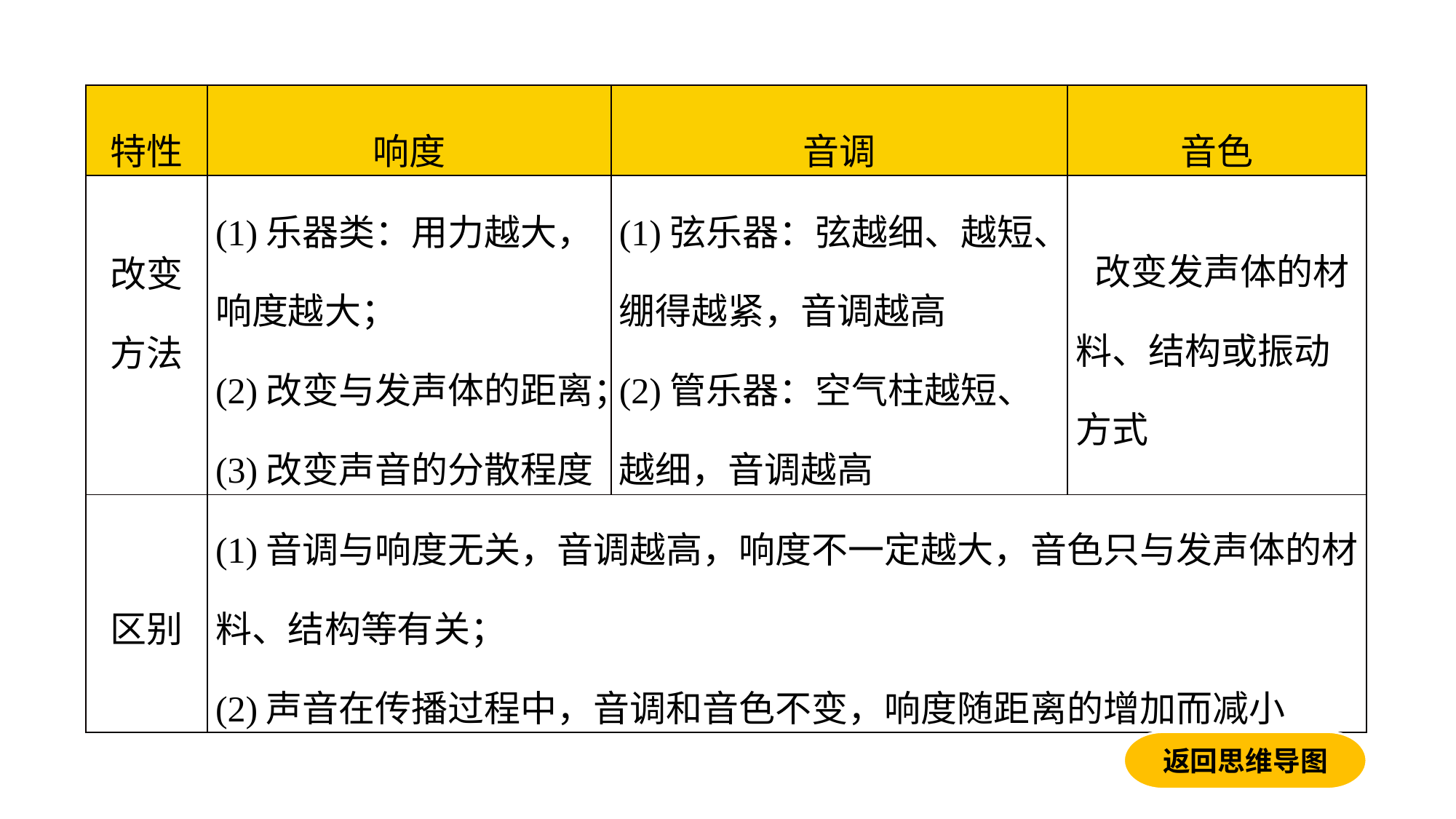

| 特性 | 响度 | 音调 | 音色 |
| --- | --- | --- | --- |
| 改变 方法 | (1)乐器类：用力越大，响度越大； (2)改变与发声体的距离； (3)改变声音的分散程度 | (1)弦乐器：弦越细、越短、绷得越紧，音调越高 (2)管乐器：空气柱越短、越细，音调越高 | 改变发声体的材料、结构或振动 方式 |
| 区别 | (1)音调与响度无关，音调越高，响度不一定越大，音色只与发声体的材料、结构等有关； (2)声音在传播过程中，音调和音色不变，响度随距离的增加而减小 |  |  |
返回思维导图